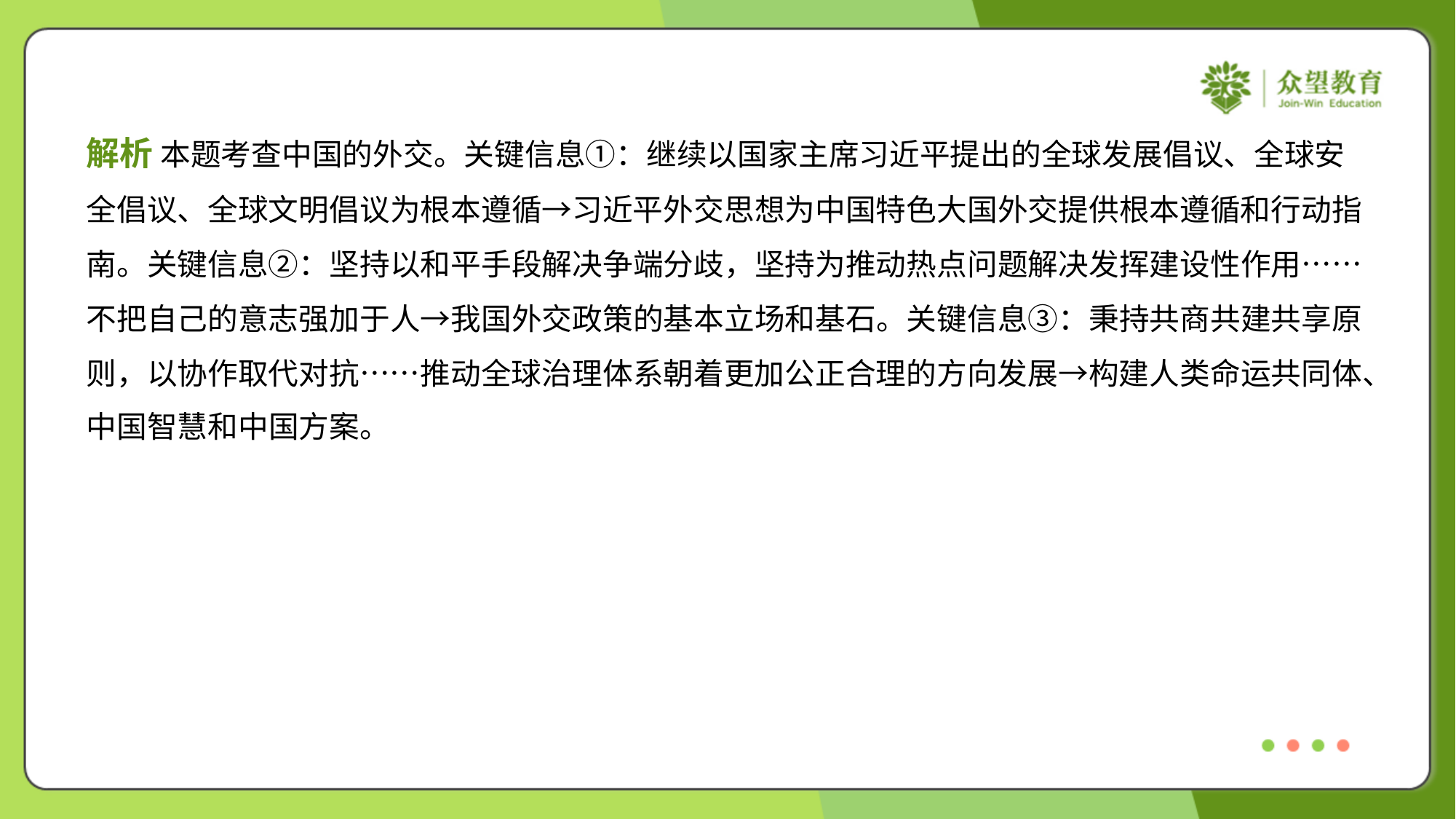

解析 本题考查中国的外交。关键信息①：继续以国家主席习近平提出的全球发展倡议、全球安
全倡议、全球文明倡议为根本遵循→习近平外交思想为中国特色大国外交提供根本遵循和行动指
南。关键信息②：坚持以和平手段解决争端分歧，坚持为推动热点问题解决发挥建设性作用……
不把自己的意志强加于人→我国外交政策的基本立场和基石。关键信息③：秉持共商共建共享原
则，以协作取代对抗……推动全球治理体系朝着更加公正合理的方向发展→构建人类命运共同体、
中国智慧和中国方案。